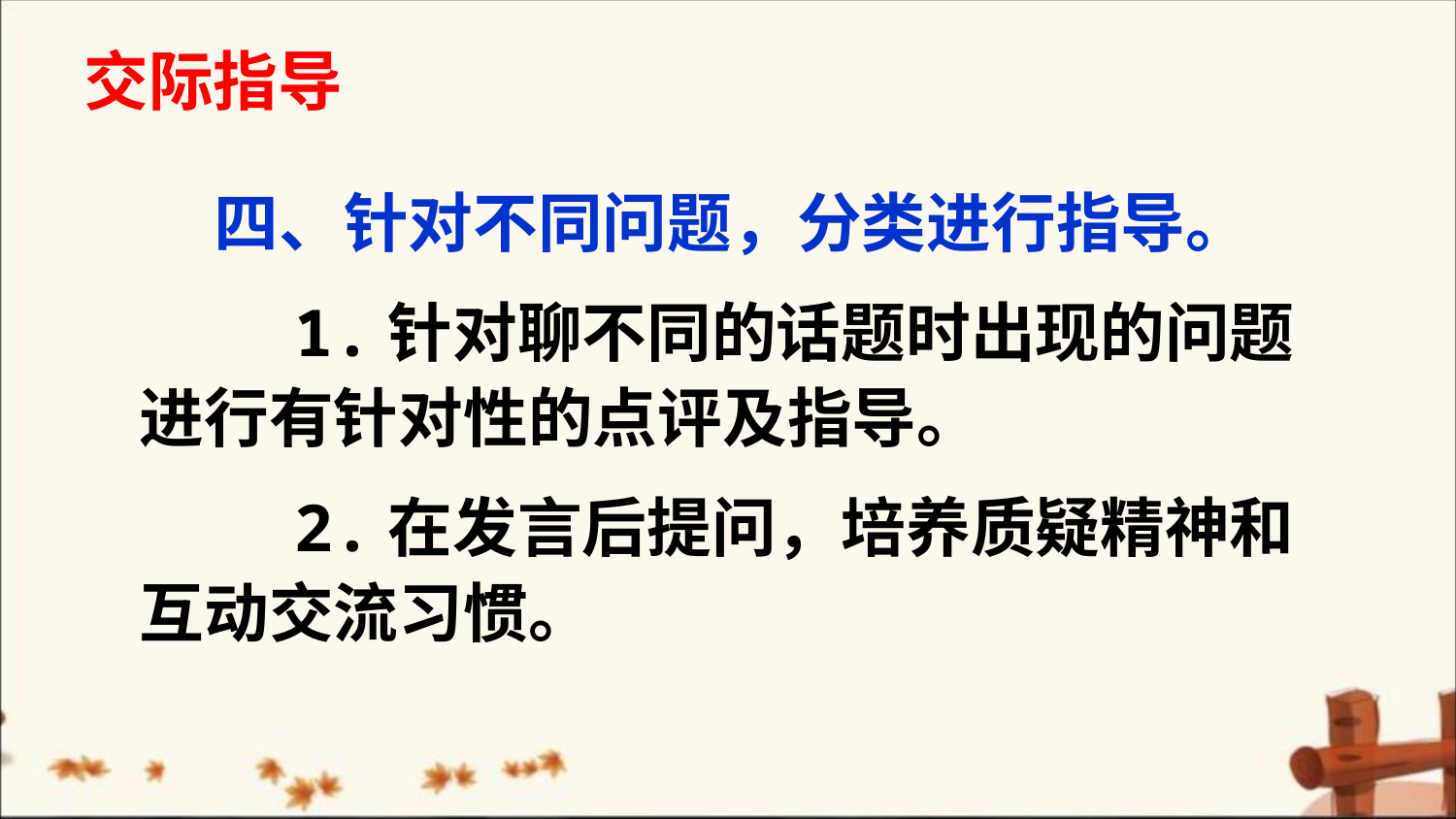

交际指导
    四、针对不同问题，分类进行指导。
    1.针对聊不同的话题时出现的问题进行有针对性的点评及指导。
    2.在发言后提问，培养质疑精神和互动交流习惯。